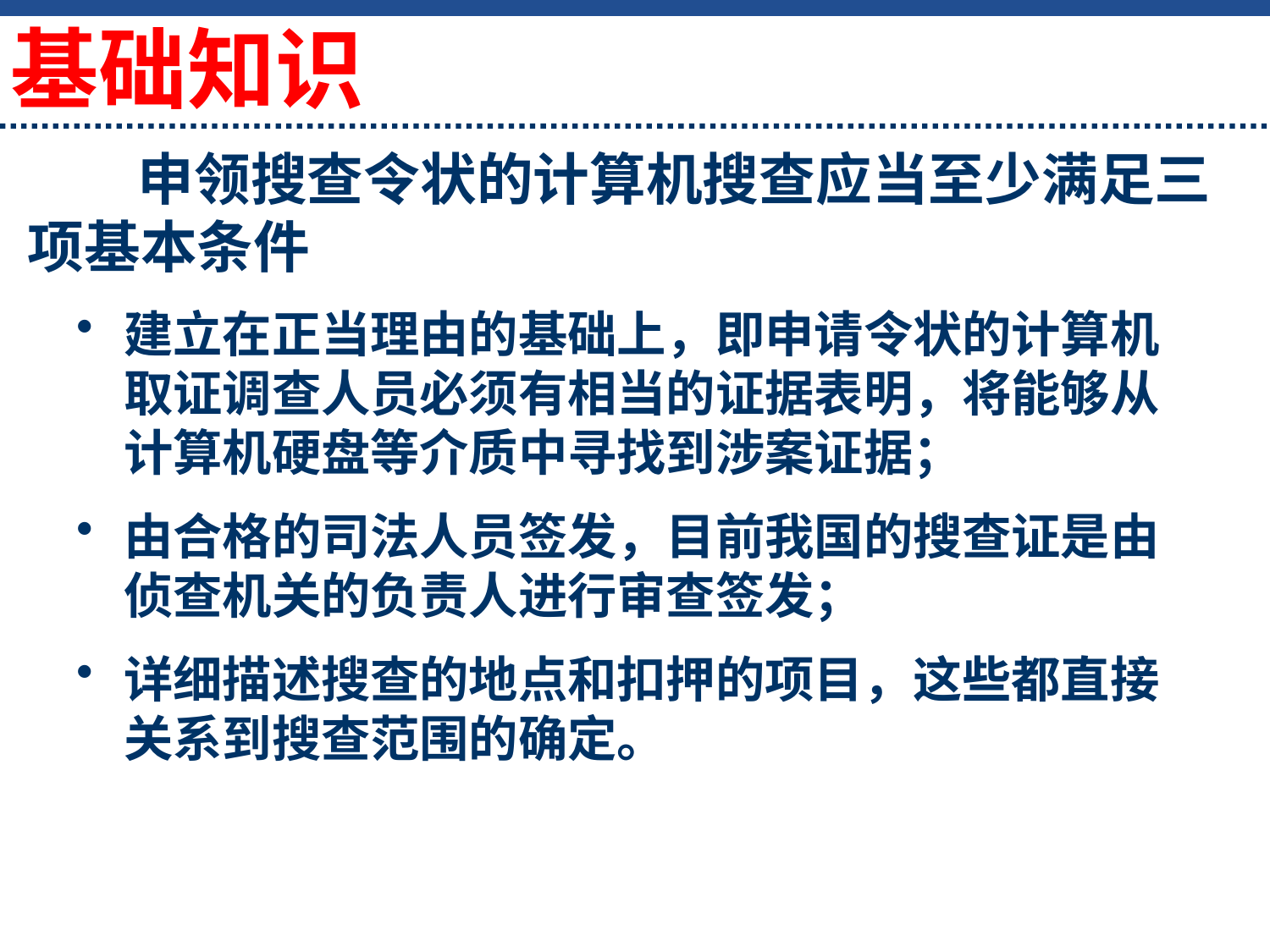

基础知识
# 申领搜查令状的计算机搜查应当至少满足三项基本条件
建立在正当理由的基础上，即申请令状的计算机取证调查人员必须有相当的证据表明，将能够从计算机硬盘等介质中寻找到涉案证据；
由合格的司法人员签发，目前我国的搜查证是由侦查机关的负责人进行审查签发；
详细描述搜查的地点和扣押的项目，这些都直接关系到搜查范围的确定。